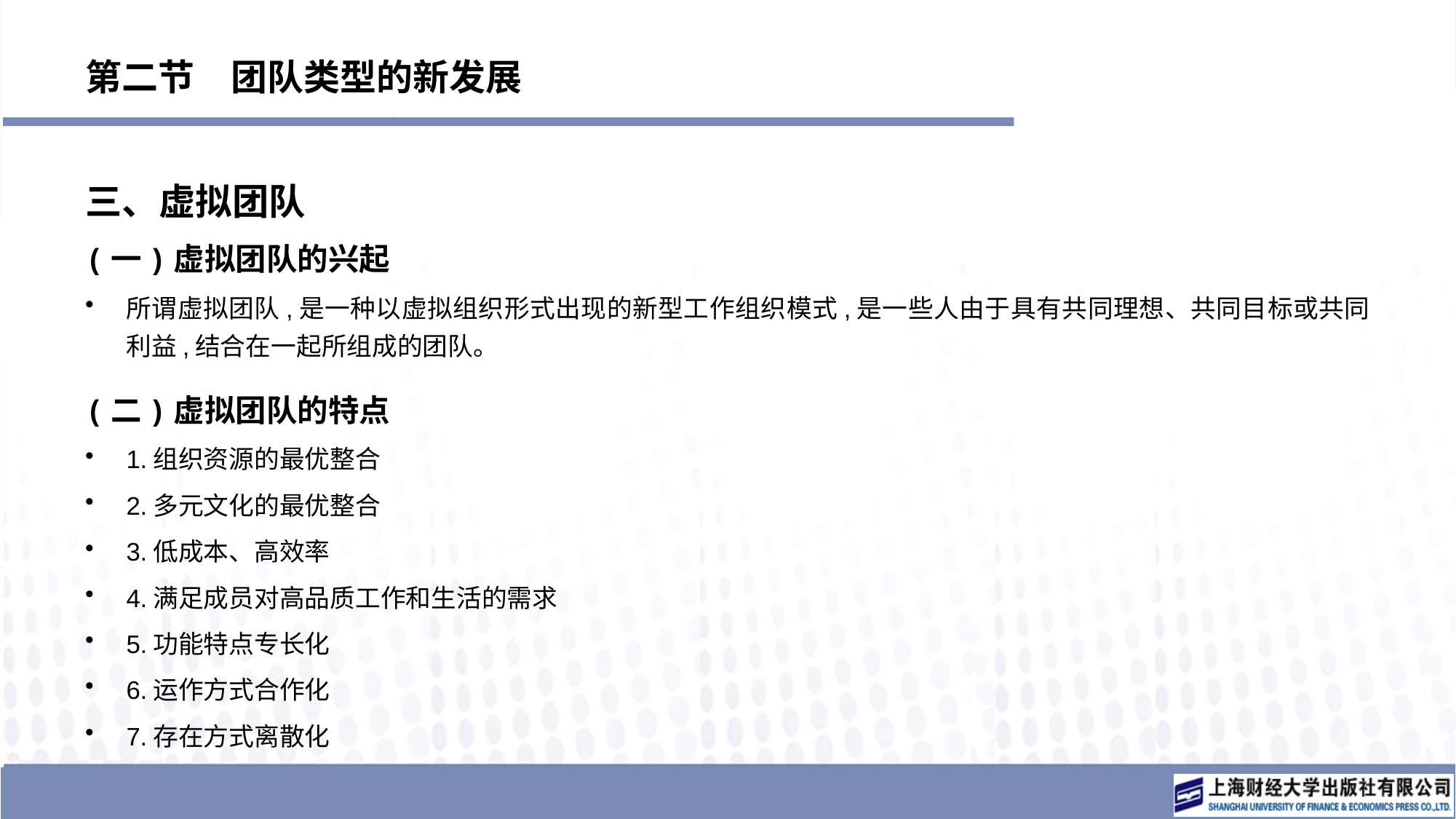

# 第二节　团队类型的新发展
三、虚拟团队
(一)虚拟团队的兴起
所谓虚拟团队,是一种以虚拟组织形式出现的新型工作组织模式,是一些人由于具有共同理想、共同目标或共同利益,结合在一起所组成的团队。
(二)虚拟团队的特点
1.组织资源的最优整合
2.多元文化的最优整合
3.低成本、高效率
4.满足成员对高品质工作和生活的需求
5.功能特点专长化
6.运作方式合作化
7.存在方式离散化